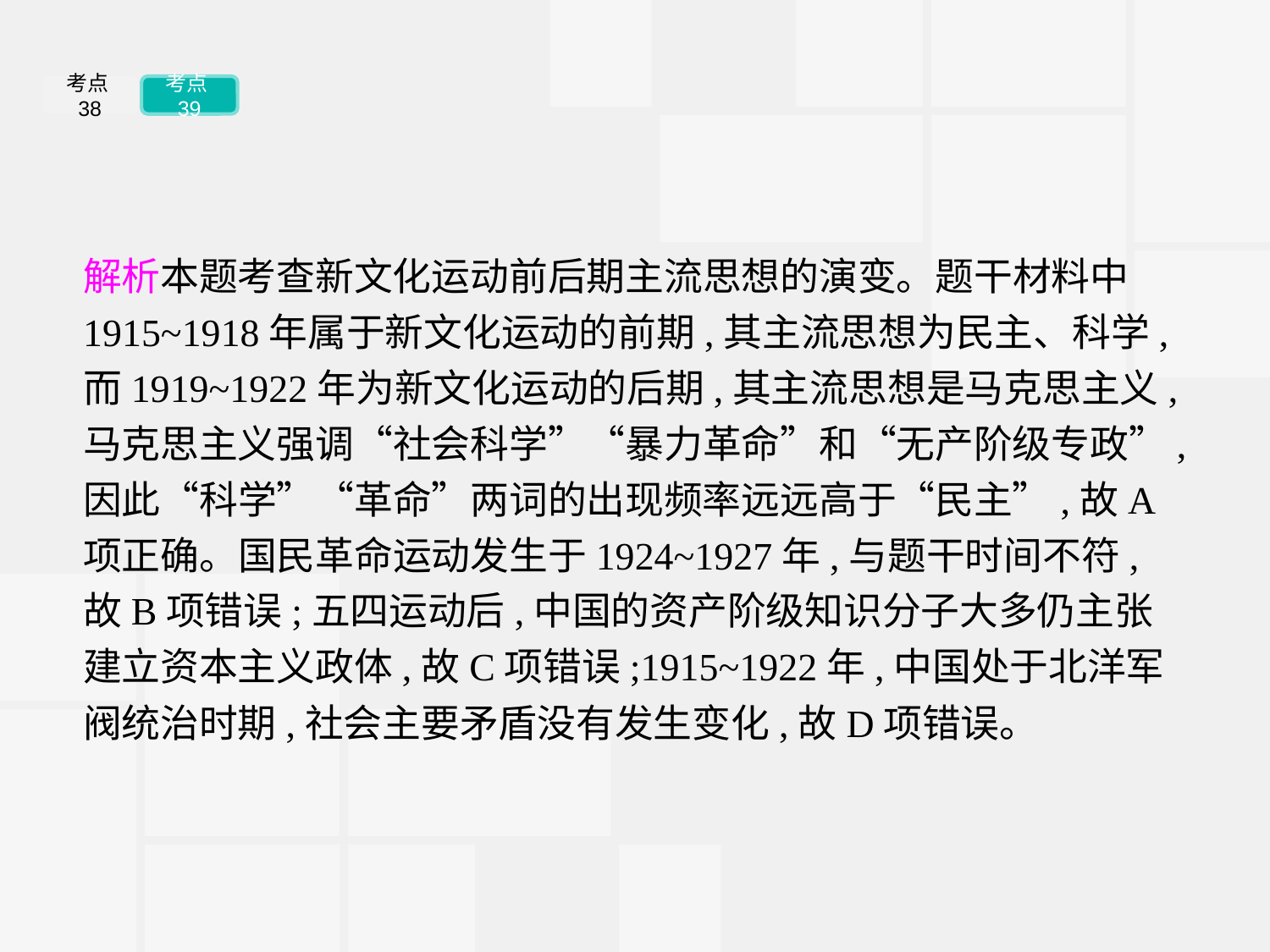

考点38
考点39
解析本题考查新文化运动前后期主流思想的演变。题干材料中1915~1918年属于新文化运动的前期,其主流思想为民主、科学,而1919~1922年为新文化运动的后期,其主流思想是马克思主义,马克思主义强调“社会科学”“暴力革命”和“无产阶级专政”,因此“科学”“革命”两词的出现频率远远高于“民主”,故A项正确。国民革命运动发生于1924~1927年,与题干时间不符,故B项错误;五四运动后,中国的资产阶级知识分子大多仍主张建立资本主义政体,故C项错误;1915~1922年,中国处于北洋军阀统治时期,社会主要矛盾没有发生变化,故D项错误。